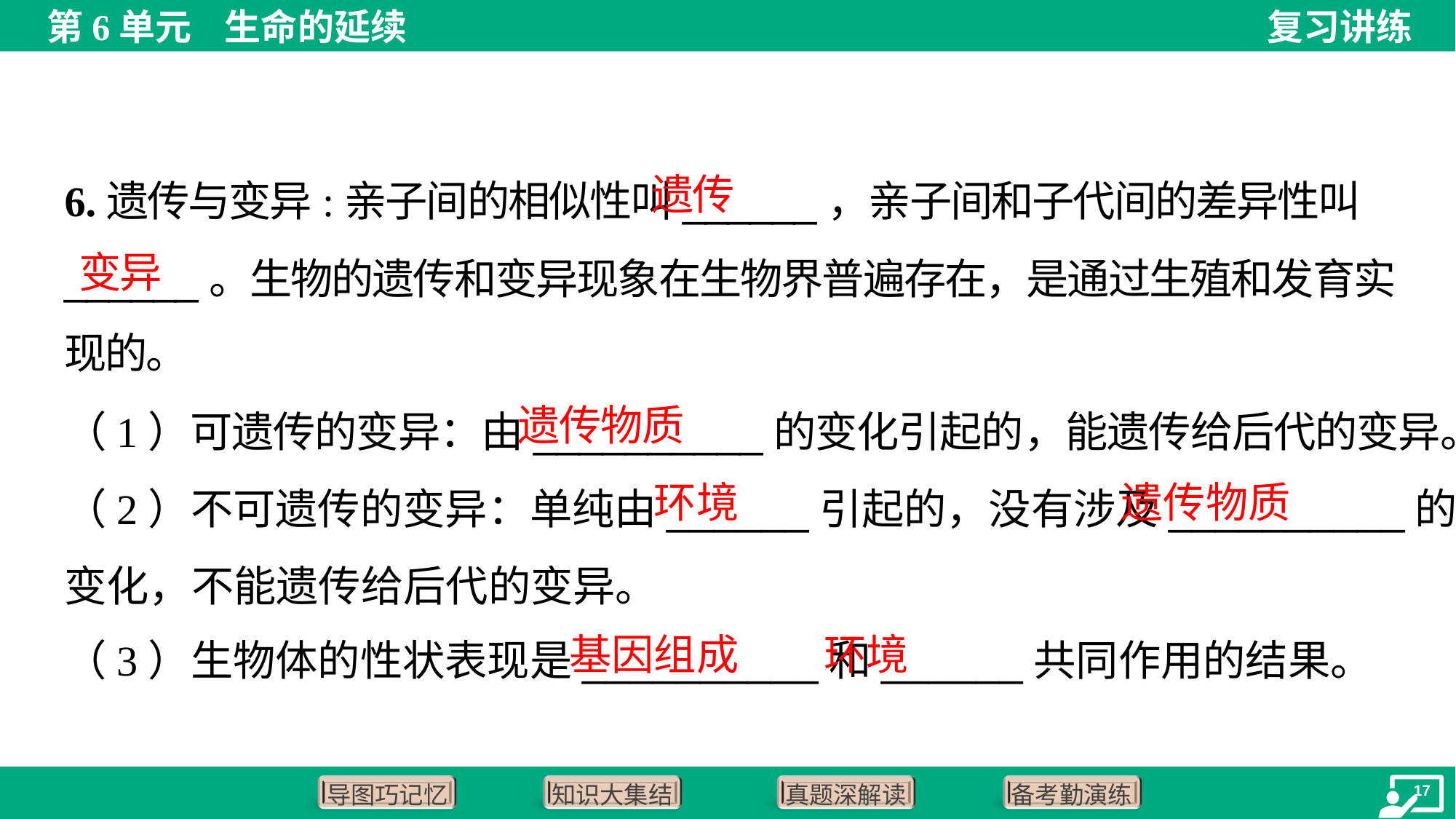

遗传
6.遗传与变异:亲子间的相似性叫______，亲子间和子代间的差异性叫
______。生物的遗传和变异现象在生物界普遍存在，是通过生殖和发育实
现的。
变异
遗传物质
（1）可遗传的变异：由__________的变化引起的，能遗传给后代的变异。
（2）不可遗传的变异：单纯由______引起的，没有涉及__________的
变化，不能遗传给后代的变异。
（3）生物体的性状表现是__________和______共同作用的结果。
环境
遗传物质
基因组成
环境